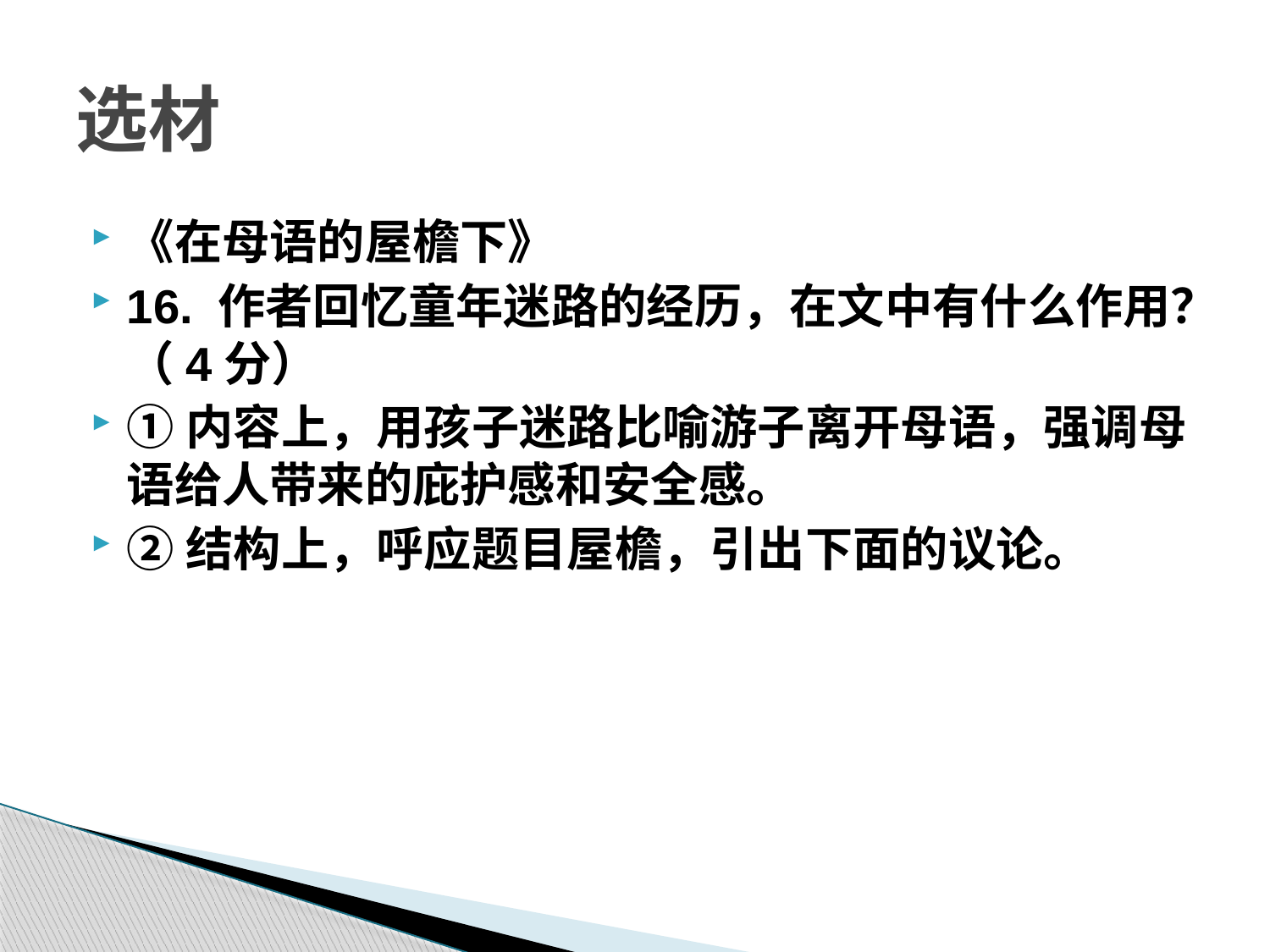

# 选材
《在母语的屋檐下》
16. 作者回忆童年迷路的经历，在文中有什么作用？（4分）
①内容上，用孩子迷路比喻游子离开母语，强调母语给人带来的庇护感和安全感。
②结构上，呼应题目屋檐，引出下面的议论。